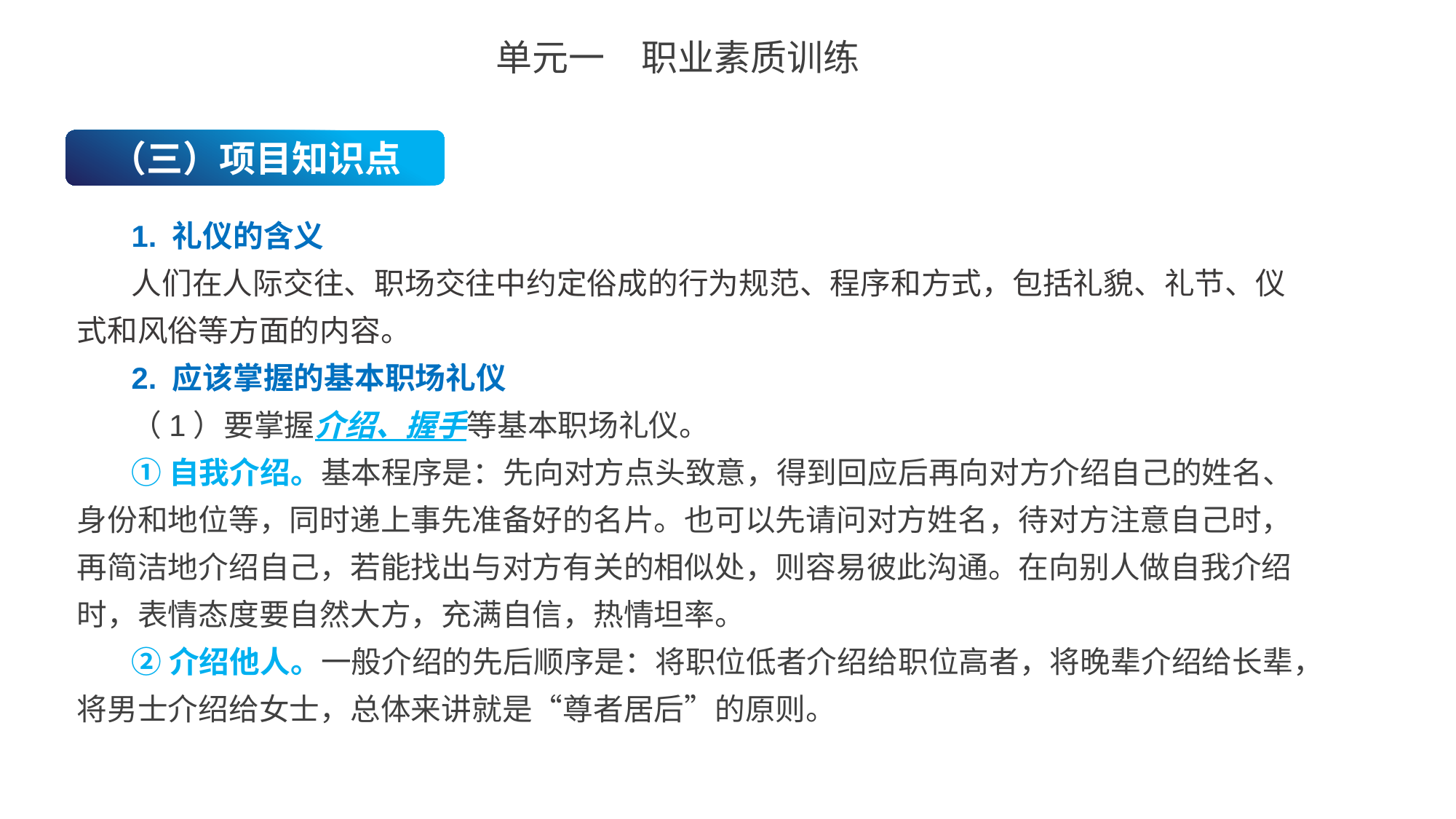

单元一　职业素质训练
（三）项目知识点
1. 礼仪的含义
人们在人际交往、职场交往中约定俗成的行为规范、程序和方式，包括礼貌、礼节、仪式和风俗等方面的内容。
2. 应该掌握的基本职场礼仪
（1）要掌握介绍、握手等基本职场礼仪。
①自我介绍。基本程序是：先向对方点头致意，得到回应后再向对方介绍自己的姓名、身份和地位等，同时递上事先准备好的名片。也可以先请问对方姓名，待对方注意自己时，再简洁地介绍自己，若能找出与对方有关的相似处，则容易彼此沟通。在向别人做自我介绍时，表情态度要自然大方，充满自信，热情坦率。
②介绍他人。一般介绍的先后顺序是：将职位低者介绍给职位高者，将晚辈介绍给长辈，将男士介绍给女士，总体来讲就是“尊者居后”的原则。